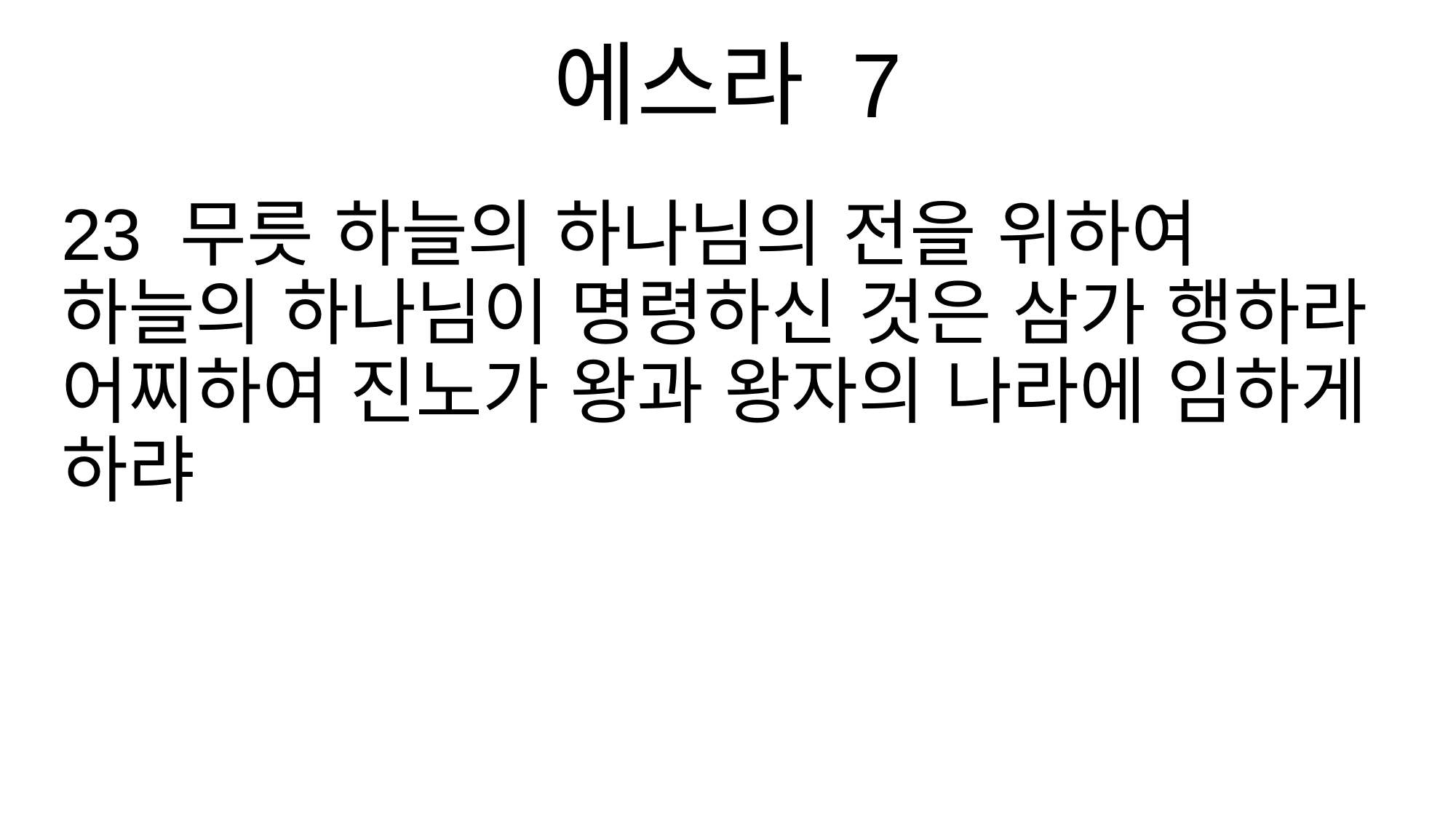

에스라 7
23 무릇 하늘의 하나님의 전을 위하여 하늘의 하나님이 명령하신 것은 삼가 행하라 어찌하여 진노가 왕과 왕자의 나라에 임하게 하랴